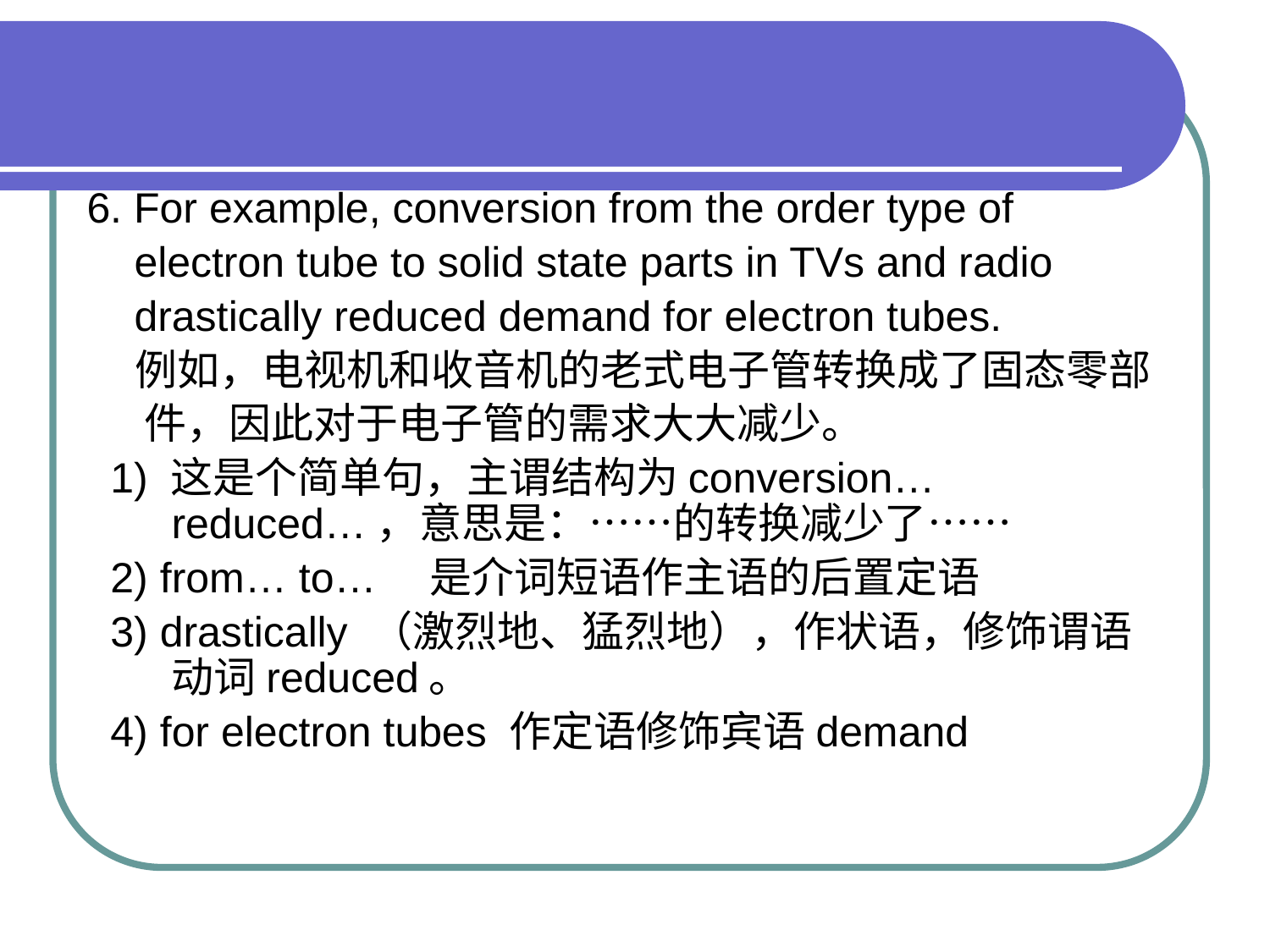

#
6. For example, conversion from the order type of
    electron tube to solid state parts in TVs and radio
    drastically reduced demand for electron tubes.
    例如，电视机和收音机的老式电子管转换成了固态零部
     件，因此对于电子管的需求大大减少。
  1) 这是个简单句，主谓结构为conversion… reduced…，意思是：……的转换减少了……
  2) from… to…　是介词短语作主语的后置定语
  3) drastically （激烈地、猛烈地），作状语，修饰谓语动词reduced。
  4) for electron tubes 作定语修饰宾语demand